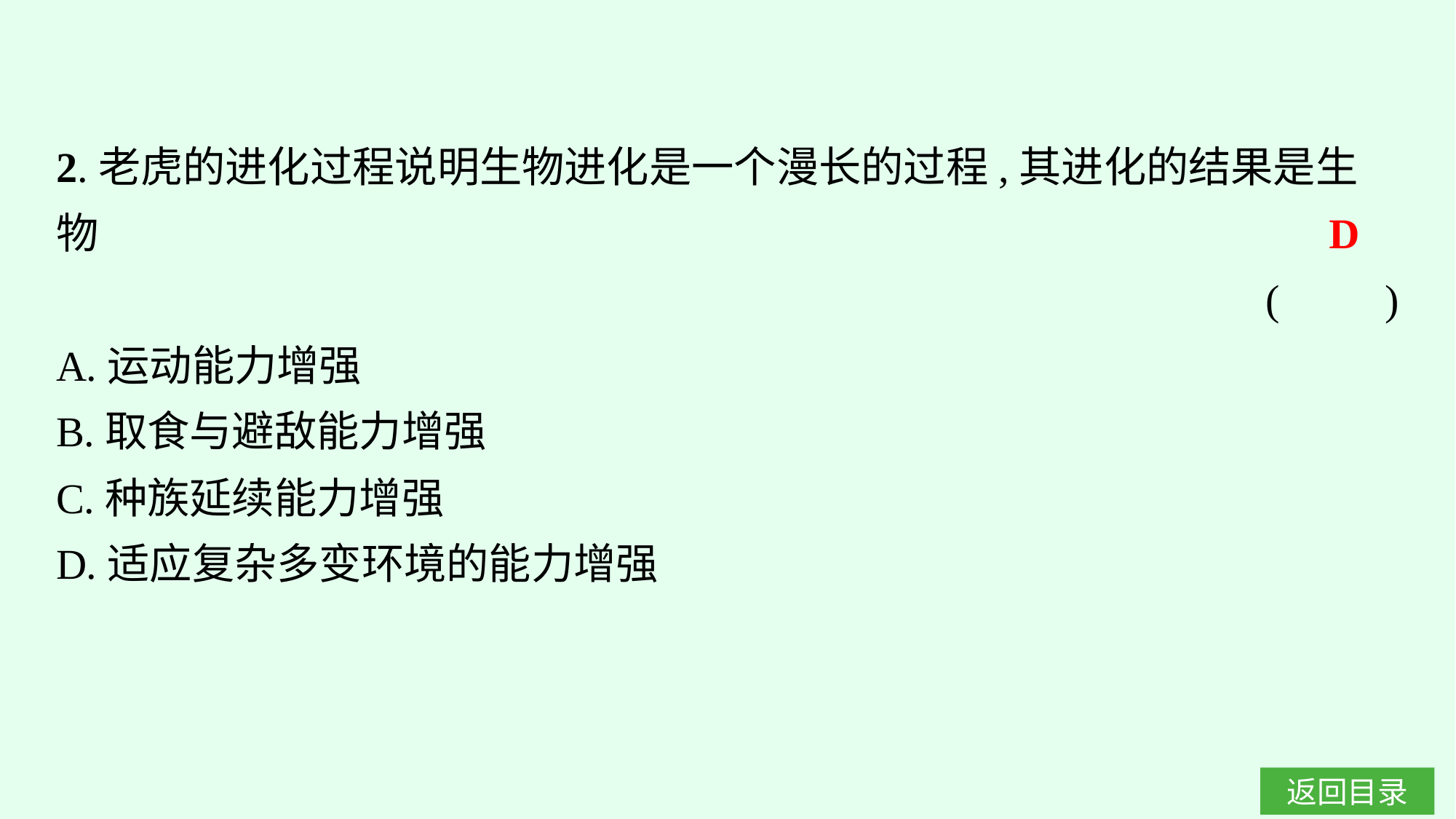

2.老虎的进化过程说明生物进化是一个漫长的过程,其进化的结果是生物
(　　)
A.运动能力增强
B.取食与避敌能力增强
C.种族延续能力增强
D.适应复杂多变环境的能力增强
D